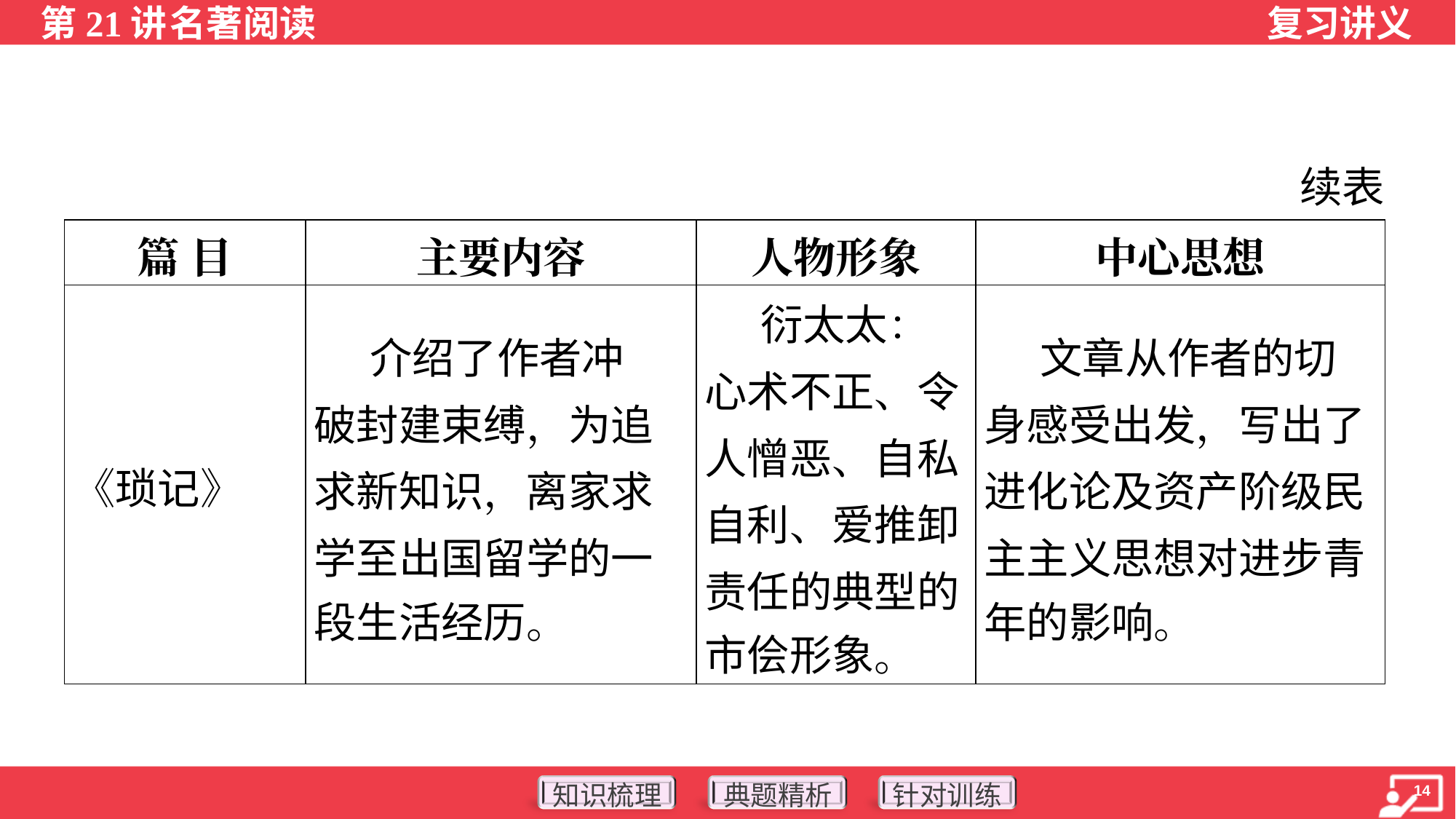

续表
| 篇 目 | 主要内容 | 人物形象 | 中心思想 |
| --- | --- | --- | --- |
| 《琐记》 | 介绍了作者冲 破封建束缚，为追 求新知识，离家求 学至出国留学的一 段生活经历。 | 衍太太： 心术不正、令 人憎恶、自私 自利、爱推卸 责任的典型的 市侩形象。 | 文章从作者的切 身感受出发，写出了 进化论及资产阶级民 主主义思想对进步青 年的影响。 |